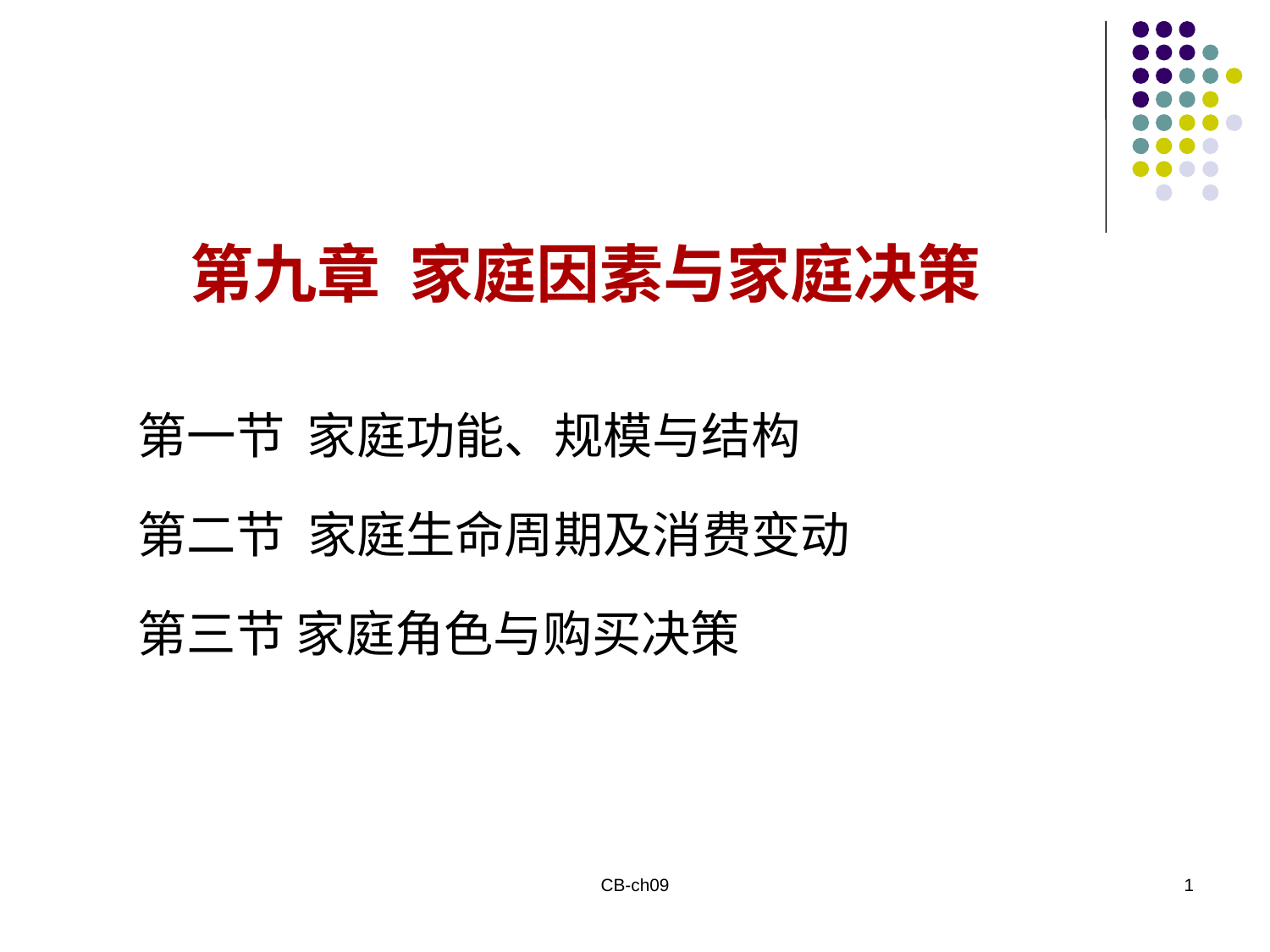

第九章  家庭因素与家庭决策
第一节  家庭功能、规模与结构
第二节  家庭生命周期及消费变动
第三节 家庭角色与购买决策

CB-ch09
1